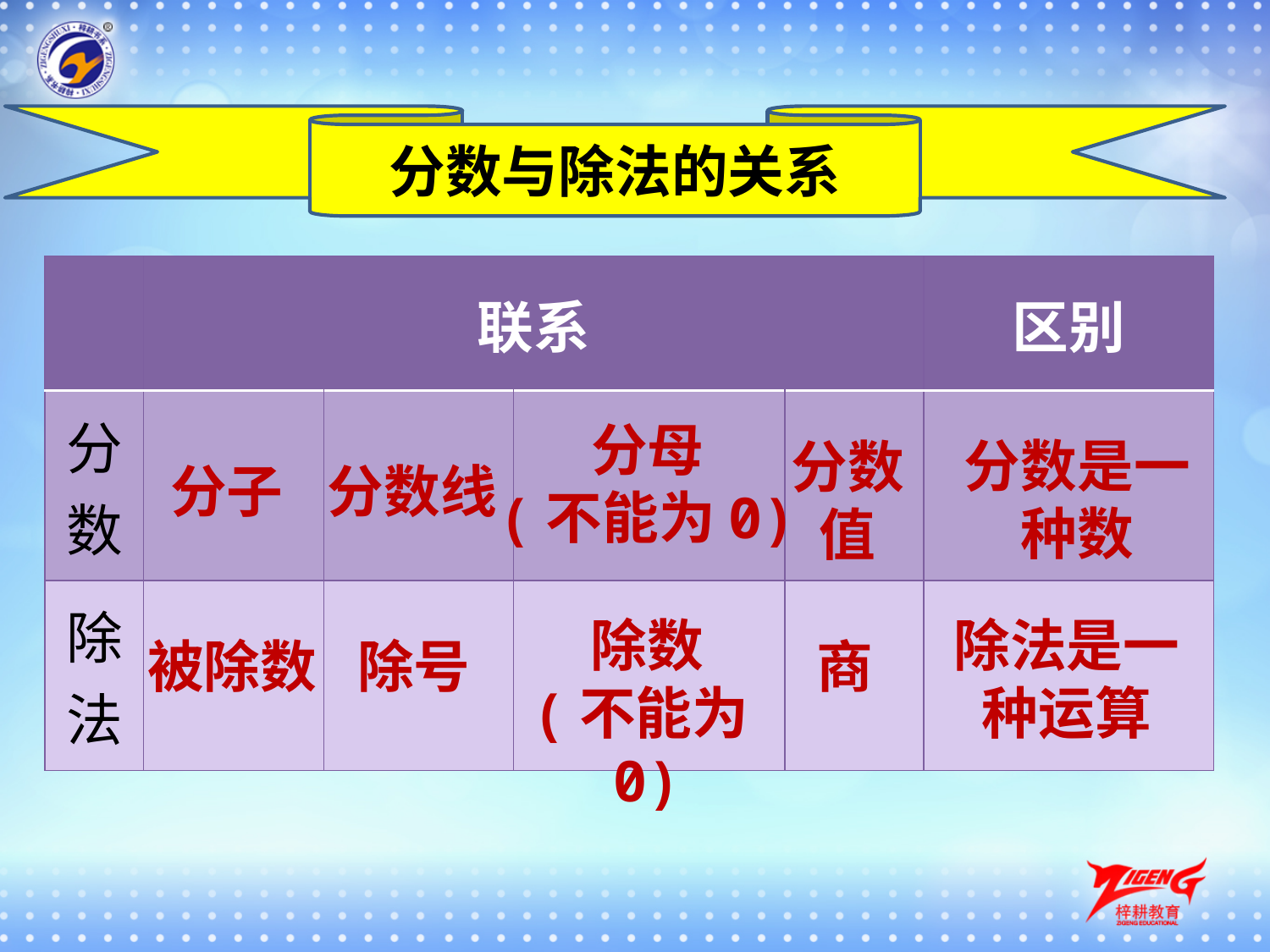

分数与除法的关系
|  | 联系 |  |  |  | 区别 |
| --- | --- | --- | --- | --- | --- |
| 分数 |  |  |  |  |  |
| 除法 |  |  |  |  |  |
分母
(不能为0)
分数是一种数
分数值
分子
分数线
除数
(不能为0)
除法是一种运算
被除数
除号
商